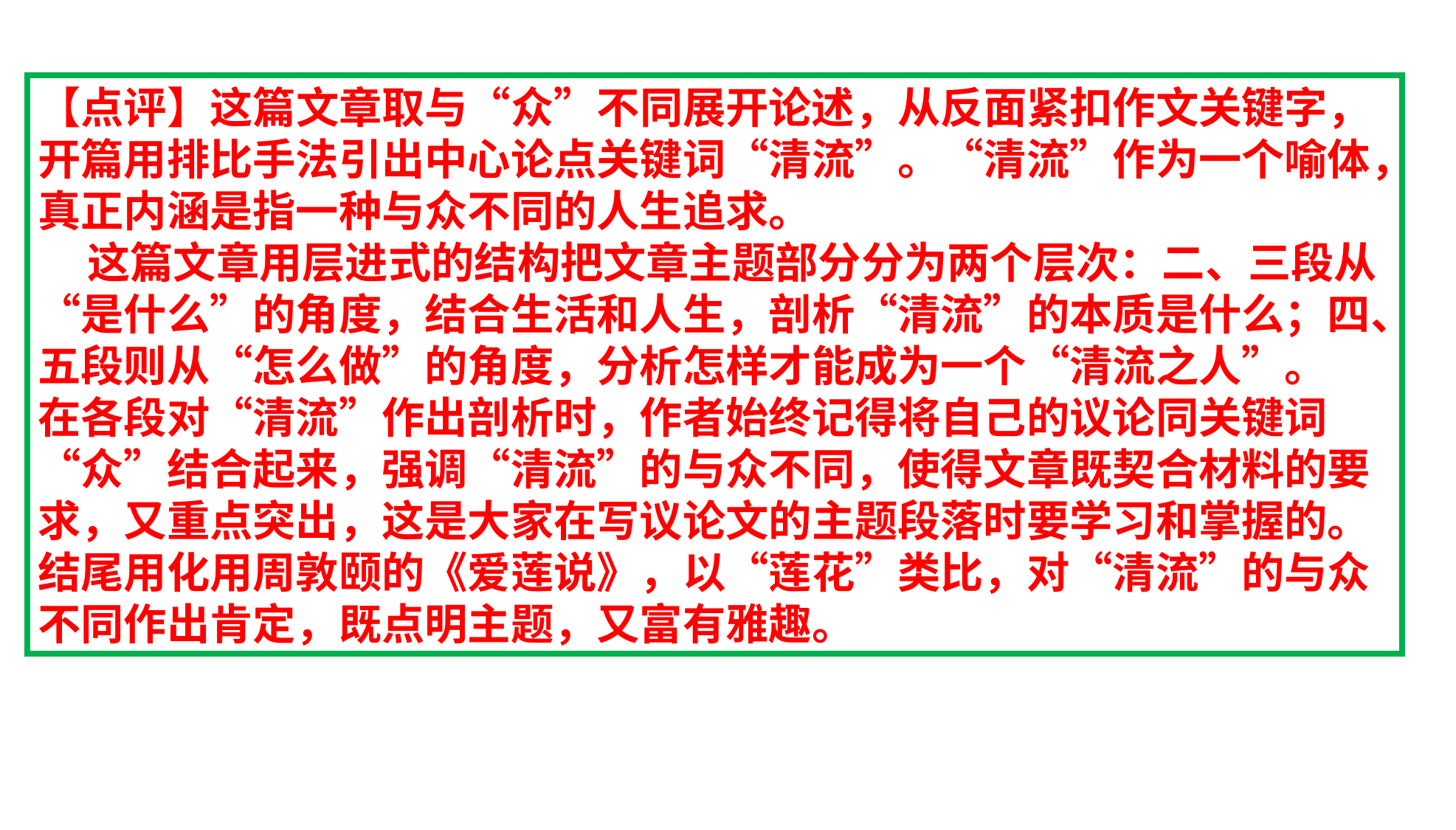

【点评】这篇文章取与“众”不同展开论述，从反面紧扣作文关键字，开篇用排比手法引出中心论点关键词“清流”。“清流”作为一个喻体，真正内涵是指一种与众不同的人生追求。
    这篇文章用层进式的结构把文章主题部分分为两个层次：二、三段从“是什么”的角度，结合生活和人生，剖析“清流”的本质是什么；四、五段则从“怎么做”的角度，分析怎样才能成为一个“清流之人”。
在各段对“清流”作出剖析时，作者始终记得将自己的议论同关键词“众”结合起来，强调“清流”的与众不同，使得文章既契合材料的要求，又重点突出，这是大家在写议论文的主题段落时要学习和掌握的。
结尾用化用周敦颐的《爱莲说》，以“莲花”类比，对“清流”的与众不同作出肯定，既点明主题，又富有雅趣。